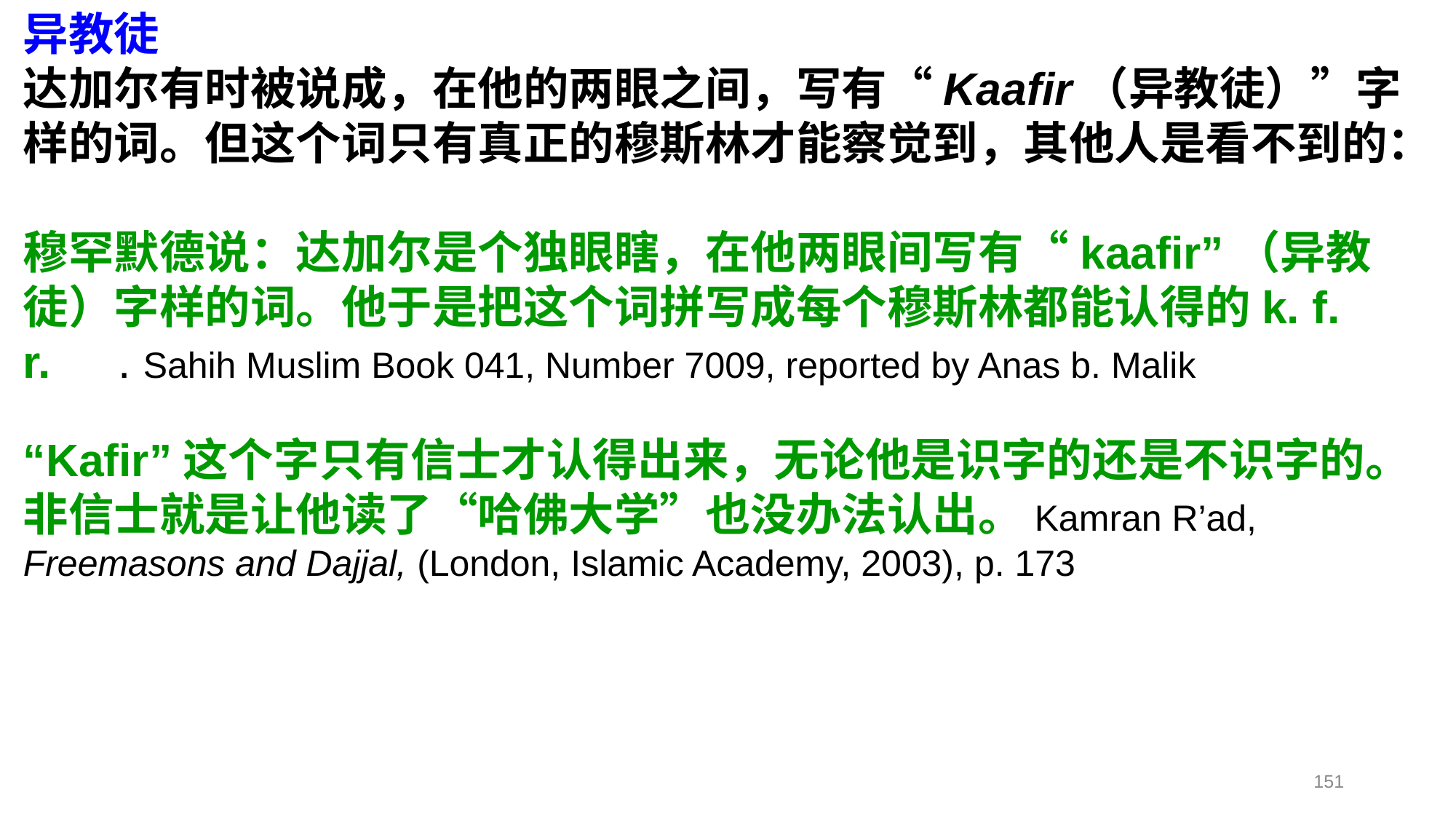

异教徒
达加尔有时被说成，在他的两眼之间，写有“Kaafir（异教徒）”字样的词。但这个词只有真正的穆斯林才能察觉到，其他人是看不到的：

穆罕默德说：达加尔是个独眼瞎，在他两眼间写有“kaafir”（异教徒）字样的词。他于是把这个词拼写成每个穆斯林都能认得的k. f. r.　. Sahih Muslim Book 041, Number 7009, reported by Anas b. Malik

“Kafir”这个字只有信士才认得出来，无论他是识字的还是不识字的。非信士就是让他读了“哈佛大学”也没办法认出。Kamran R’ad, Freemasons and Dajjal, (London, Islamic Academy, 2003), p. 173

151